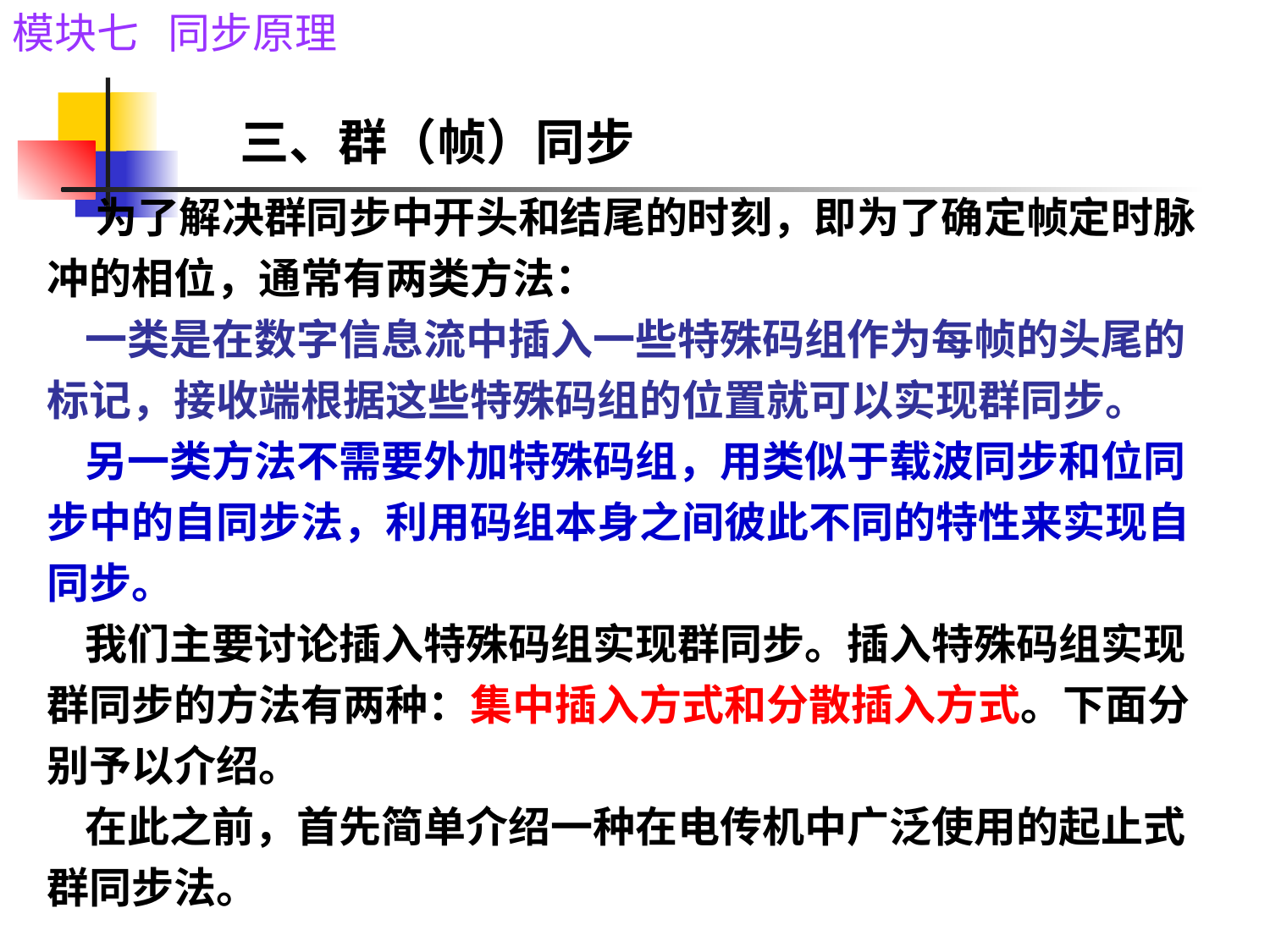

三、群（帧）同步
# 为了解决群同步中开头和结尾的时刻，即为了确定帧定时脉冲的相位，通常有两类方法： 一类是在数字信息流中插入一些特殊码组作为每帧的头尾的标记，接收端根据这些特殊码组的位置就可以实现群同步。 另一类方法不需要外加特殊码组，用类似于载波同步和位同步中的自同步法，利用码组本身之间彼此不同的特性来实现自同步。 我们主要讨论插入特殊码组实现群同步。插入特殊码组实现群同步的方法有两种：集中插入方式和分散插入方式。下面分别予以介绍。 在此之前，首先简单介绍一种在电传机中广泛使用的起止式群同步法。
27